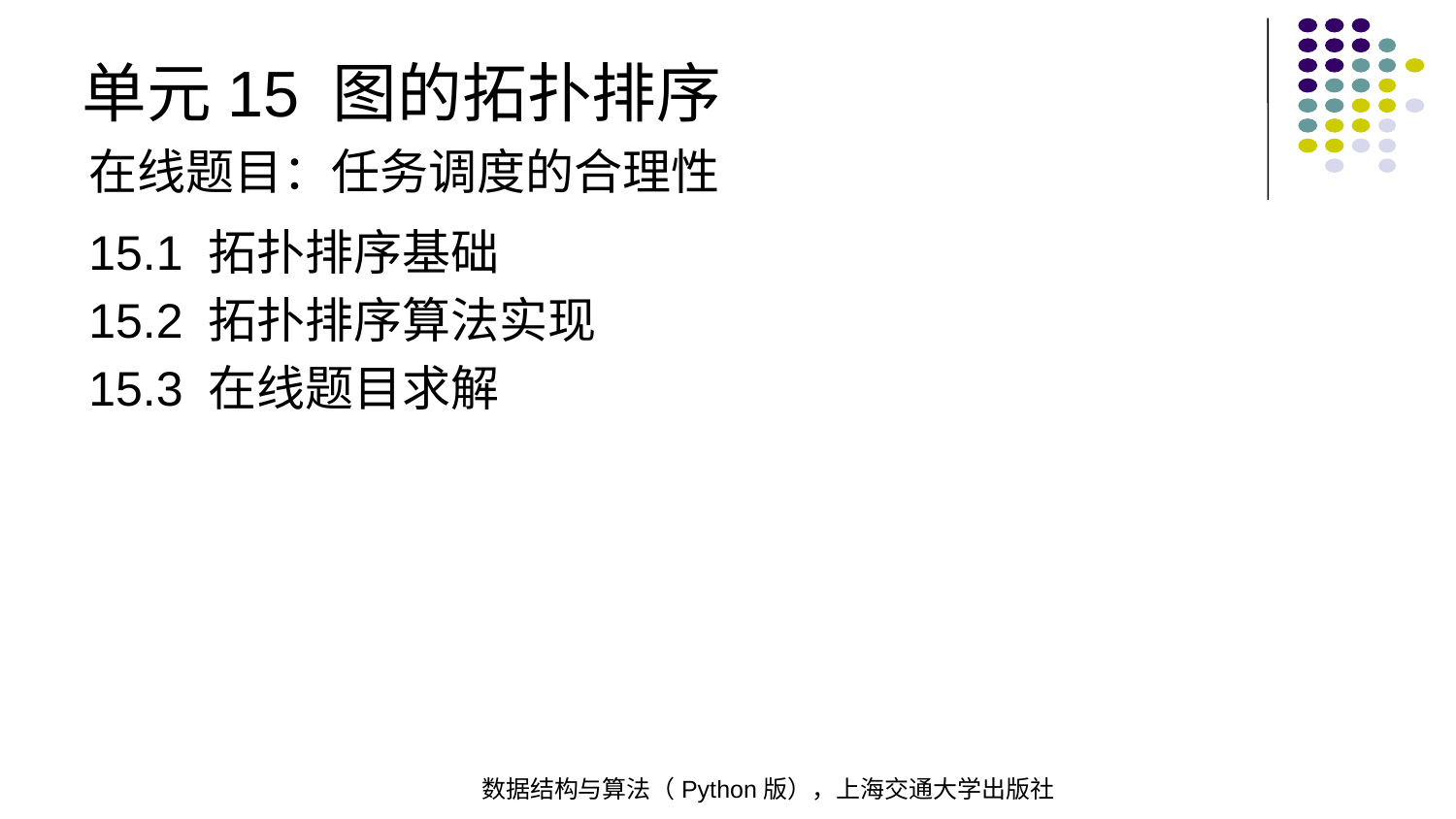

单元15 图的拓扑排序
在线题目：任务调度的合理性
15.1 拓扑排序基础
15.2 拓扑排序算法实现
15.3 在线题目求解